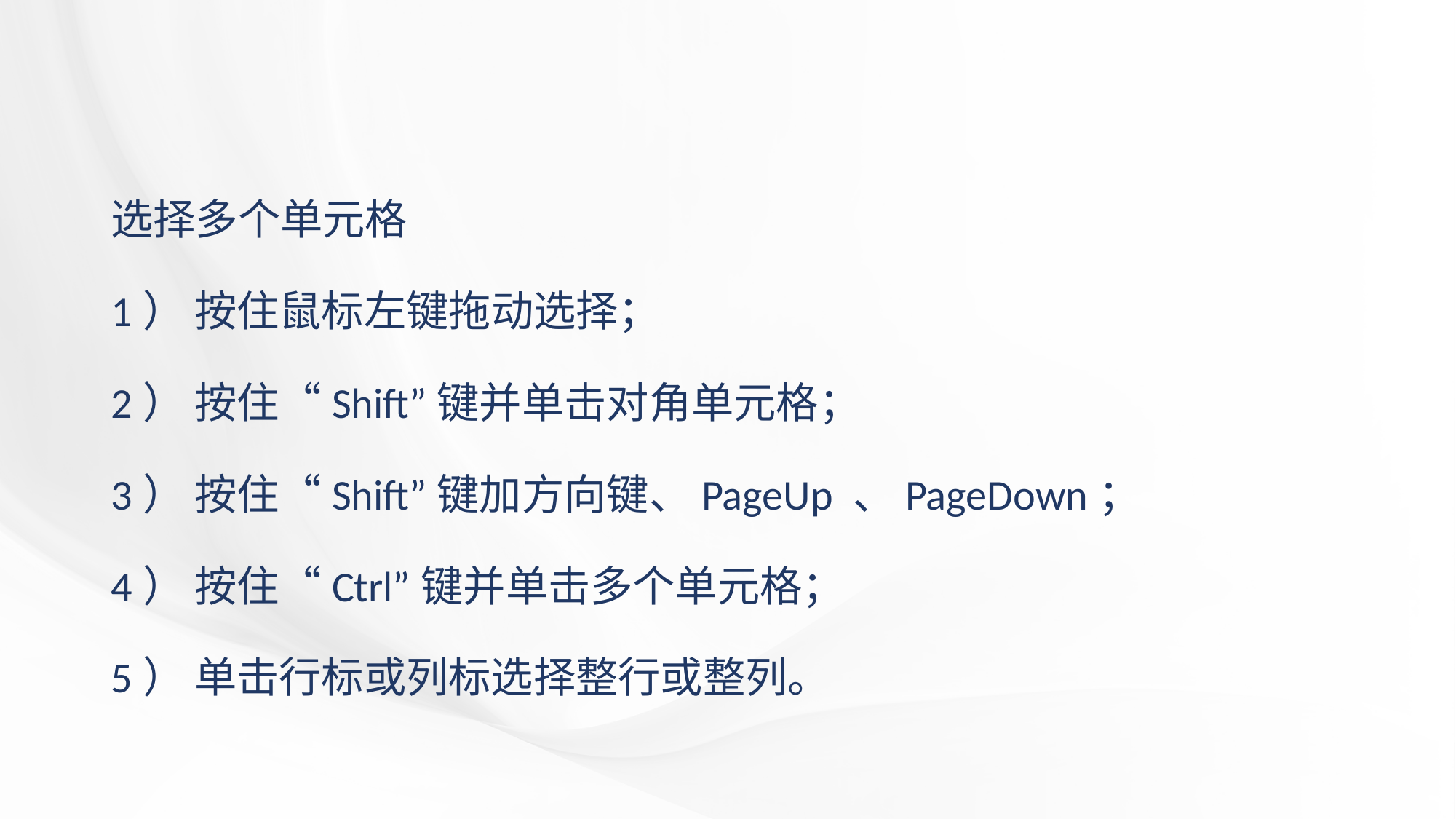

#
选择多个单元格
1） 按住鼠标左键拖动选择；
2） 按住“Shift”键并单击对角单元格；
3） 按住“Shift”键加方向键、PageUp 、PageDown；
4） 按住“Ctrl”键并单击多个单元格；
5） 单击行标或列标选择整行或整列。